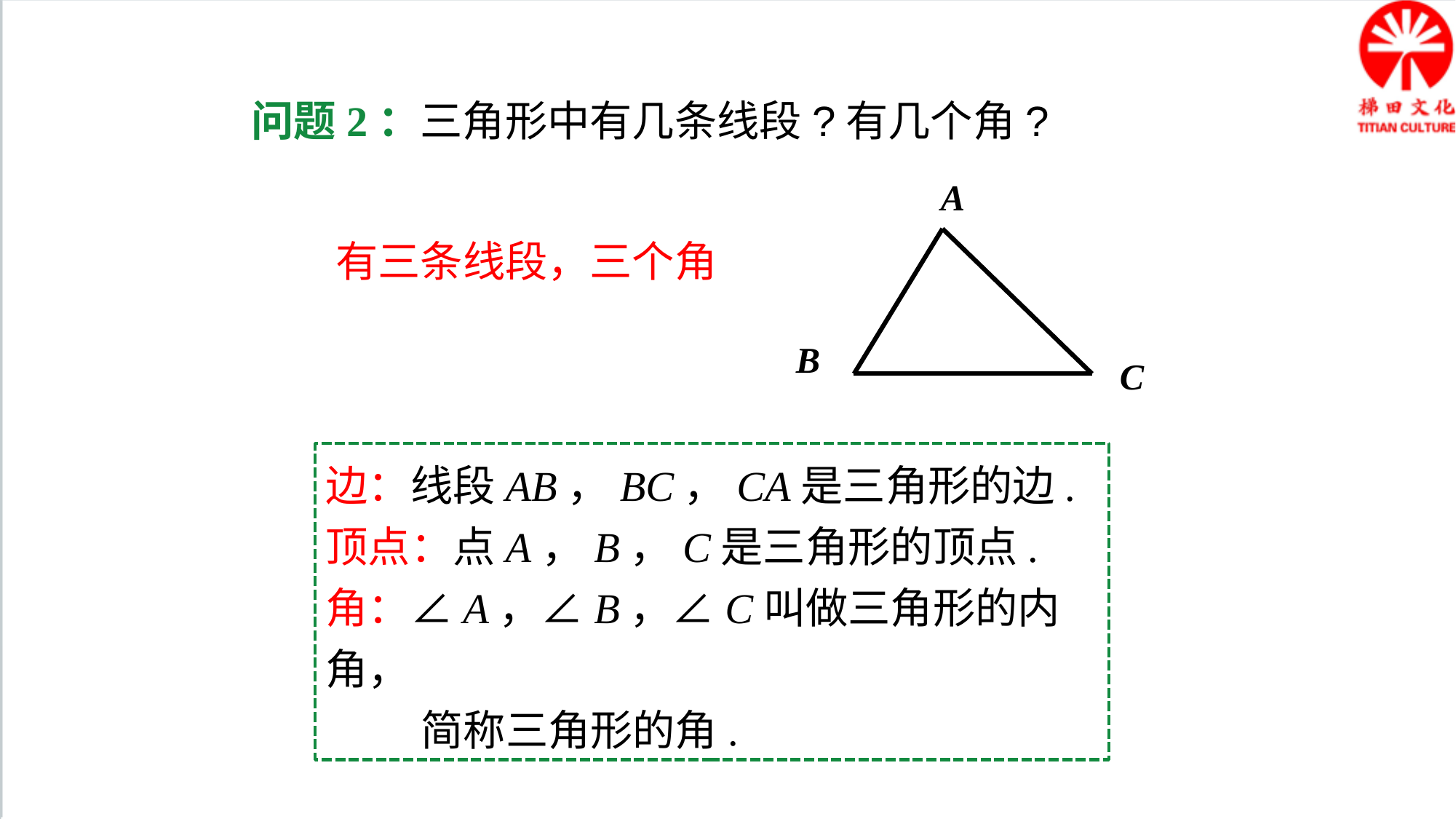

问题2：三角形中有几条线段?有几个角?
A
有三条线段，三个角
B
C
边：线段AB，BC，CA是三角形的边.
顶点：点A，B，C是三角形的顶点.
角：∠A，∠B，∠C叫做三角形的内角，
         简称三角形的角.